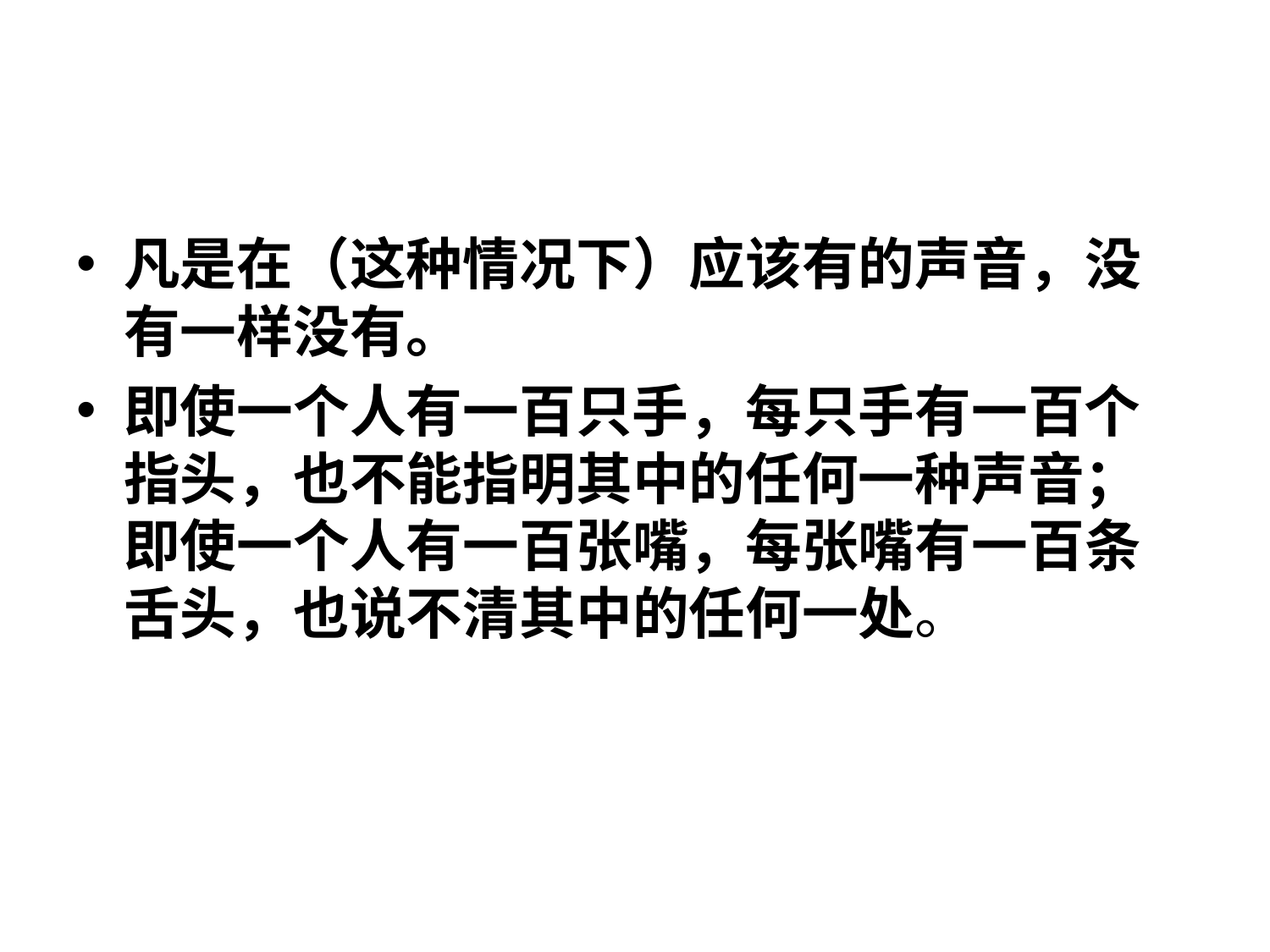

凡是在（这种情况下）应该有的声音，没有一样没有。
即使一个人有一百只手，每只手有一百个指头，也不能指明其中的任何一种声音；即使一个人有一百张嘴，每张嘴有一百条舌头，也说不清其中的任何一处。